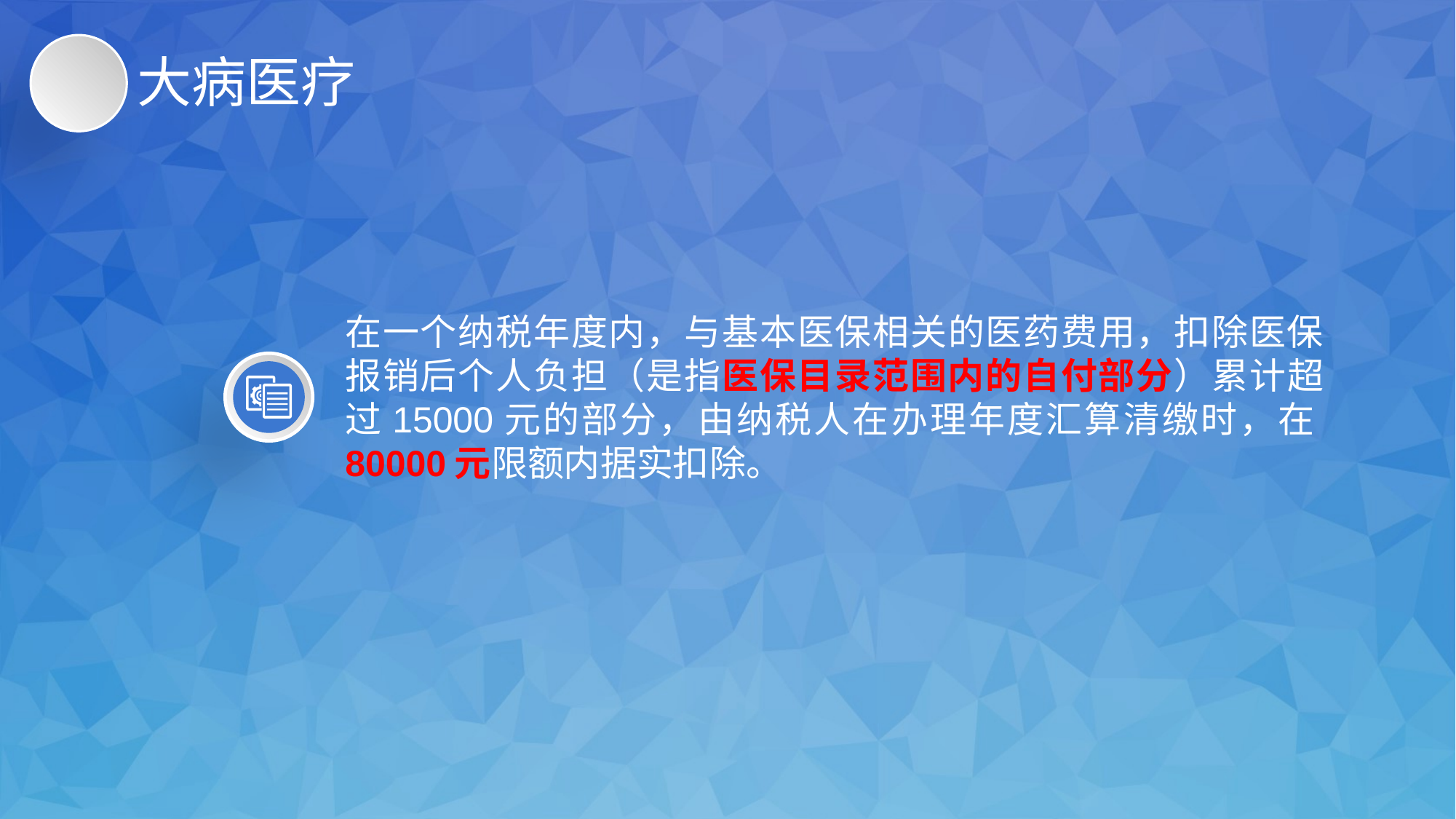

大病医疗
在一个纳税年度内，与基本医保相关的医药费用，扣除医保报销后个人负担（是指医保目录范围内的自付部分）累计超过15000元的部分，由纳税人在办理年度汇算清缴时，在80000元限额内据实扣除。